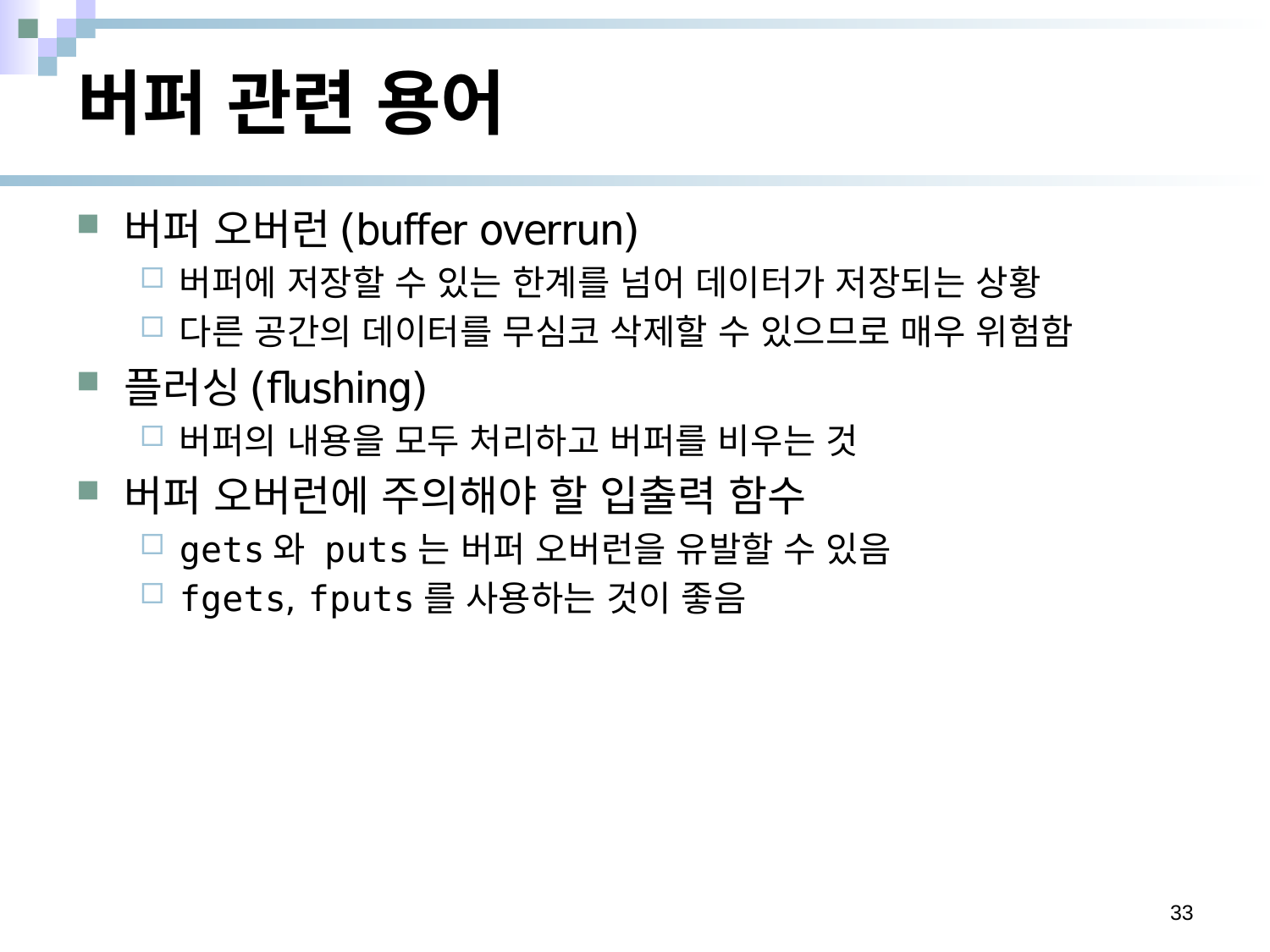

# 버퍼 관련 용어
버퍼 오버런(buffer overrun)
버퍼에 저장할 수 있는 한계를 넘어 데이터가 저장되는 상황
다른 공간의 데이터를 무심코 삭제할 수 있으므로 매우 위험함
플러싱(flushing)
버퍼의 내용을 모두 처리하고 버퍼를 비우는 것
버퍼 오버런에 주의해야 할 입출력 함수
gets와 puts는 버퍼 오버런을 유발할 수 있음
fgets, fputs를 사용하는 것이 좋음
33